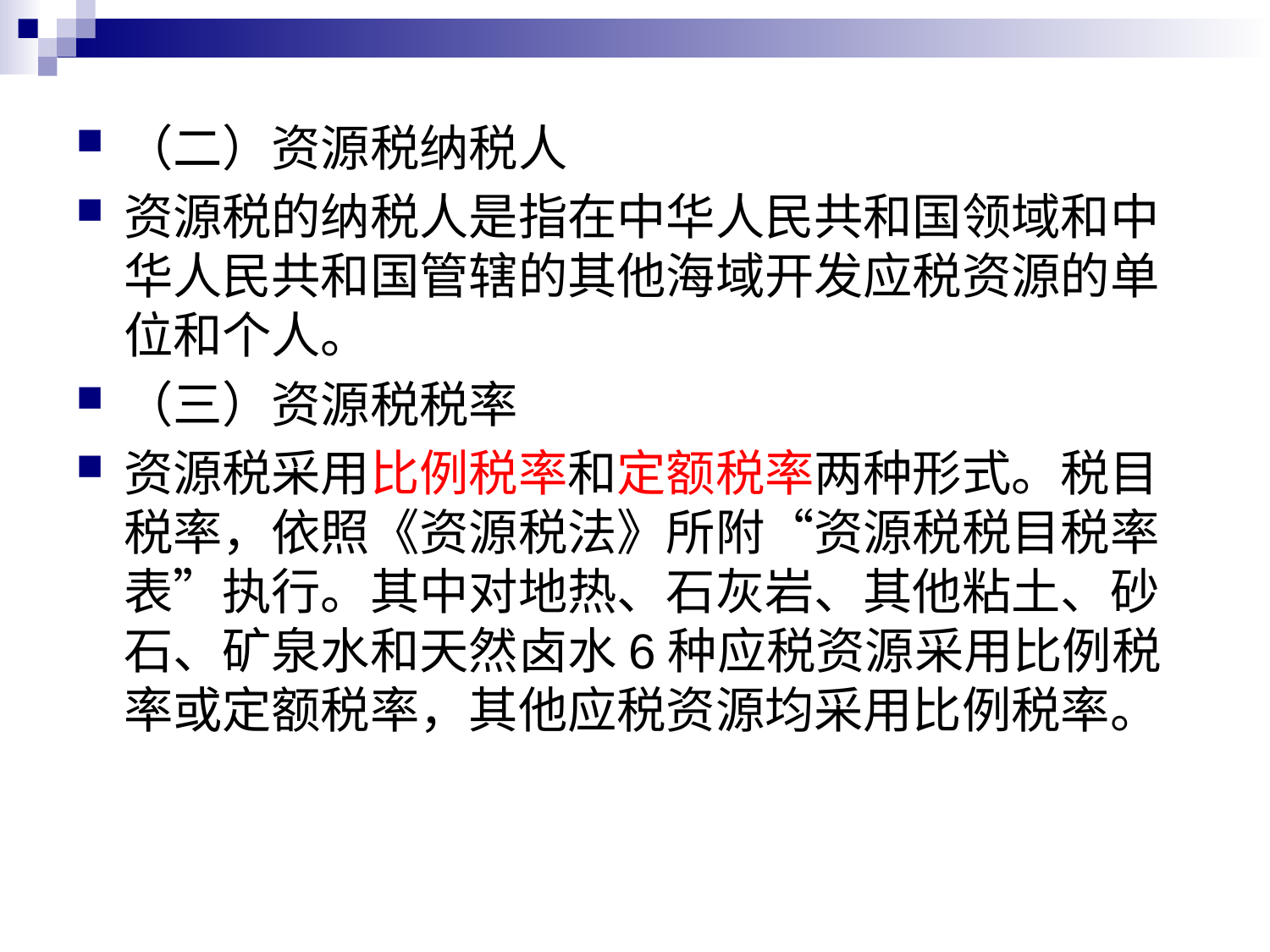

#
（二）资源税纳税人
资源税的纳税人是指在中华人民共和国领域和中华人民共和国管辖的其他海域开发应税资源的单位和个人。
（三）资源税税率
资源税采用比例税率和定额税率两种形式。税目税率，依照《资源税法》所附“资源税税目税率表”执行。其中对地热、石灰岩、其他粘土、砂石、矿泉水和天然卤水6种应税资源采用比例税率或定额税率，其他应税资源均采用比例税率。